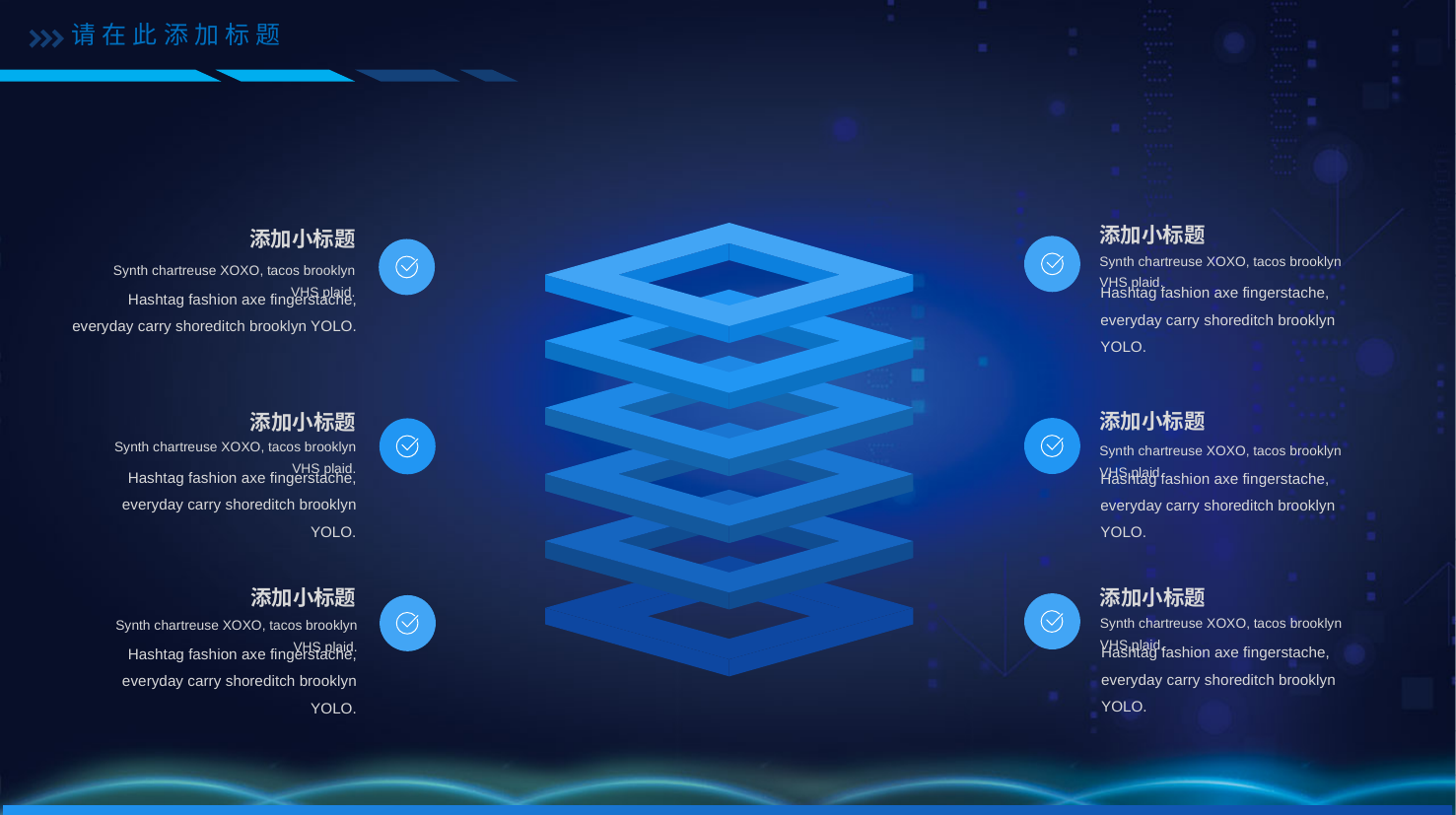

请在此添加标题

添加小标题

Synth chartreuse XOXO, tacos brooklyn VHS plaid.
Hashtag fashion axe fingerstache, everyday carry shoreditch brooklyn YOLO.
添加小标题

Synth chartreuse XOXO, tacos brooklyn VHS plaid.
Hashtag fashion axe fingerstache, everyday carry shoreditch brooklyn YOLO.

添加小标题

Synth chartreuse XOXO, tacos brooklyn VHS plaid.
Hashtag fashion axe fingerstache, everyday carry shoreditch brooklyn YOLO.
添加小标题

Synth chartreuse XOXO, tacos brooklyn VHS plaid.
Hashtag fashion axe fingerstache, everyday carry shoreditch brooklyn YOLO.

添加小标题

Synth chartreuse XOXO, tacos brooklyn VHS plaid.
Hashtag fashion axe fingerstache, everyday carry shoreditch brooklyn YOLO.
添加小标题

Synth chartreuse XOXO, tacos brooklyn VHS plaid.
Hashtag fashion axe fingerstache, everyday carry shoreditch brooklyn YOLO.